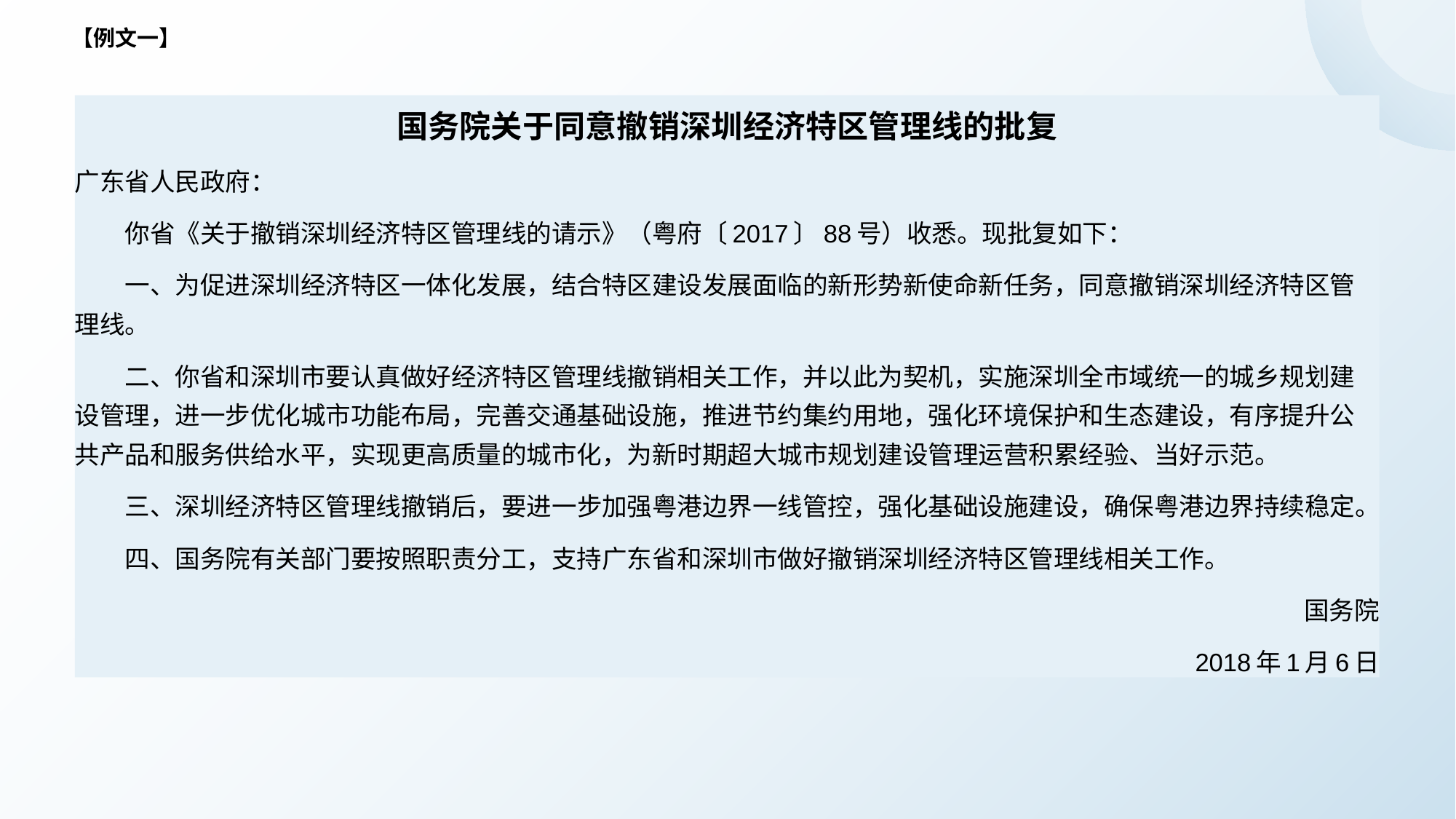

【例文一】
国务院关于同意撤销深圳经济特区管理线的批复
广东省人民政府：
        你省《关于撤销深圳经济特区管理线的请示》（粤府〔2017〕88号）收悉。现批复如下：
        一、为促进深圳经济特区一体化发展，结合特区建设发展面临的新形势新使命新任务，同意撤销深圳经济特区管理线。
        二、你省和深圳市要认真做好经济特区管理线撤销相关工作，并以此为契机，实施深圳全市域统一的城乡规划建设管理，进一步优化城市功能布局，完善交通基础设施，推进节约集约用地，强化环境保护和生态建设，有序提升公共产品和服务供给水平，实现更高质量的城市化，为新时期超大城市规划建设管理运营积累经验、当好示范。
        三、深圳经济特区管理线撤销后，要进一步加强粤港边界一线管控，强化基础设施建设，确保粤港边界持续稳定。
        四、国务院有关部门要按照职责分工，支持广东省和深圳市做好撤销深圳经济特区管理线相关工作。
国务院
2018年1月6日